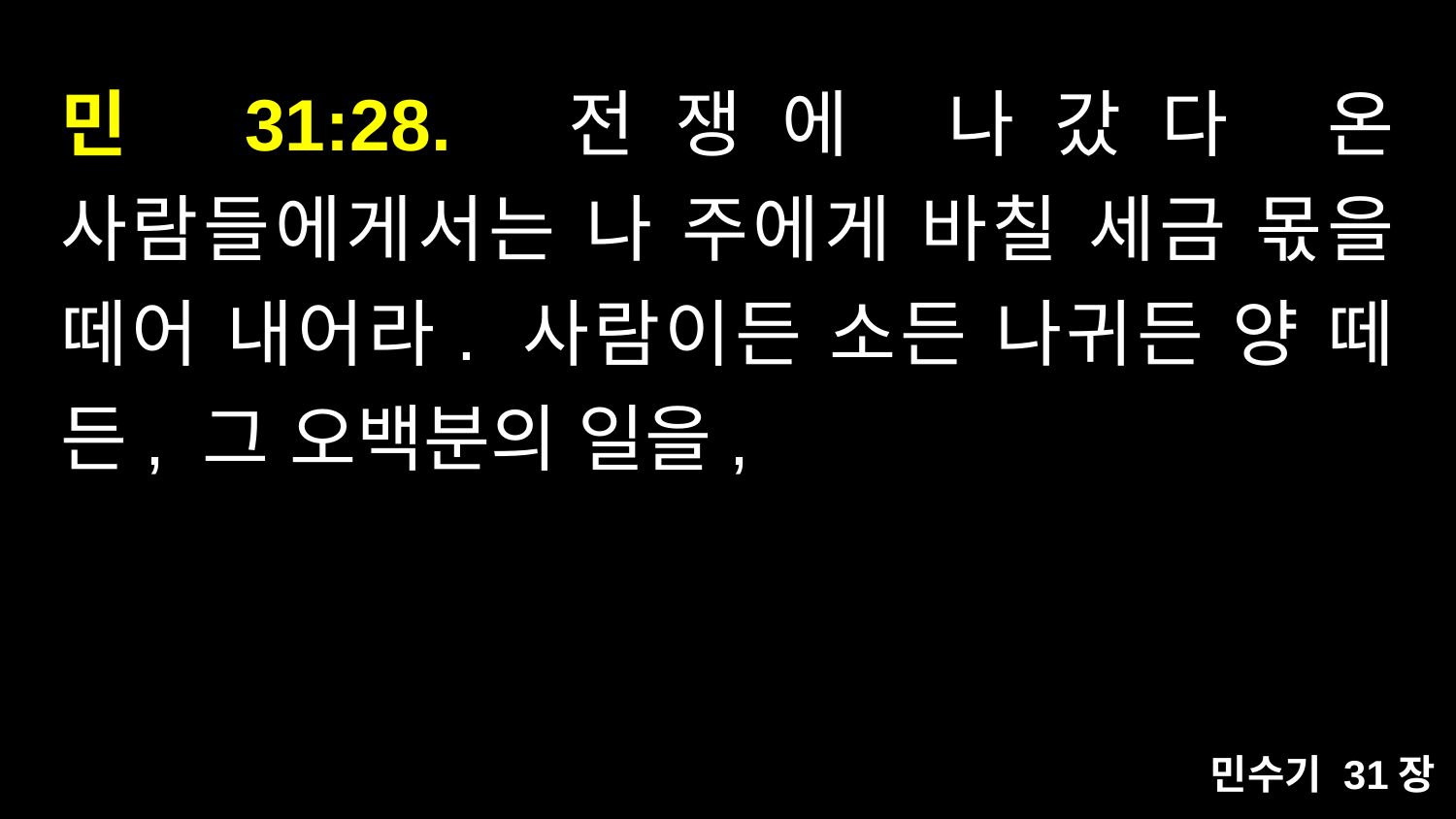

# 민 31:28. 전쟁에 나갔다 온 사람들에게서는 나 주에게 바칠 세금 몫을 떼어 내어라. 사람이든 소든 나귀든 양 떼든, 그 오백분의 일을,
민수기 31장